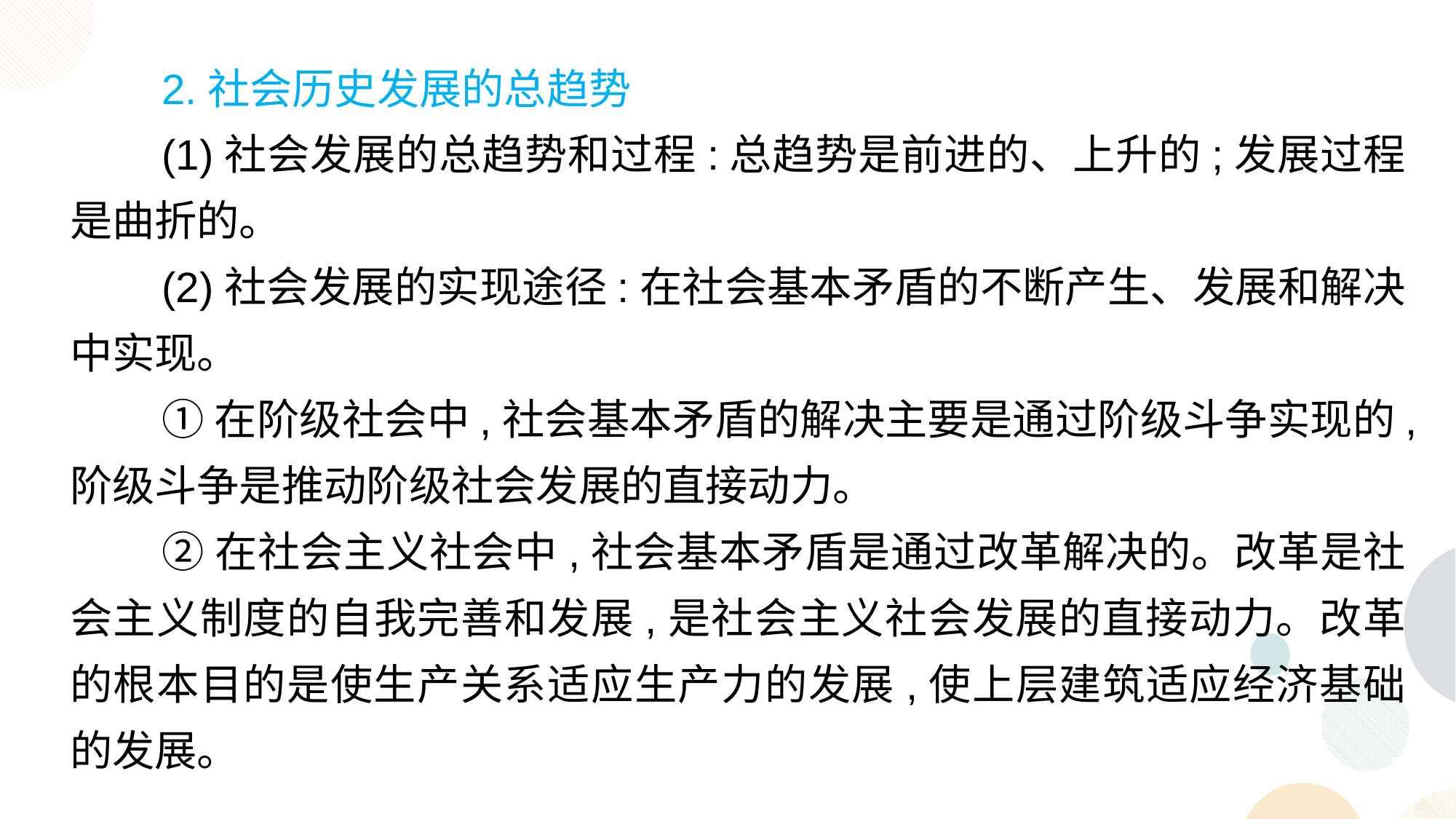

2.社会历史发展的总趋势
(1)社会发展的总趋势和过程:总趋势是前进的、上升的;发展过程是曲折的。
(2)社会发展的实现途径:在社会基本矛盾的不断产生、发展和解决中实现。
①在阶级社会中,社会基本矛盾的解决主要是通过阶级斗争实现的,阶级斗争是推动阶级社会发展的直接动力。
②在社会主义社会中,社会基本矛盾是通过改革解决的。改革是社会主义制度的自我完善和发展,是社会主义社会发展的直接动力。改革的根本目的是使生产关系适应生产力的发展,使上层建筑适应经济基础的发展。